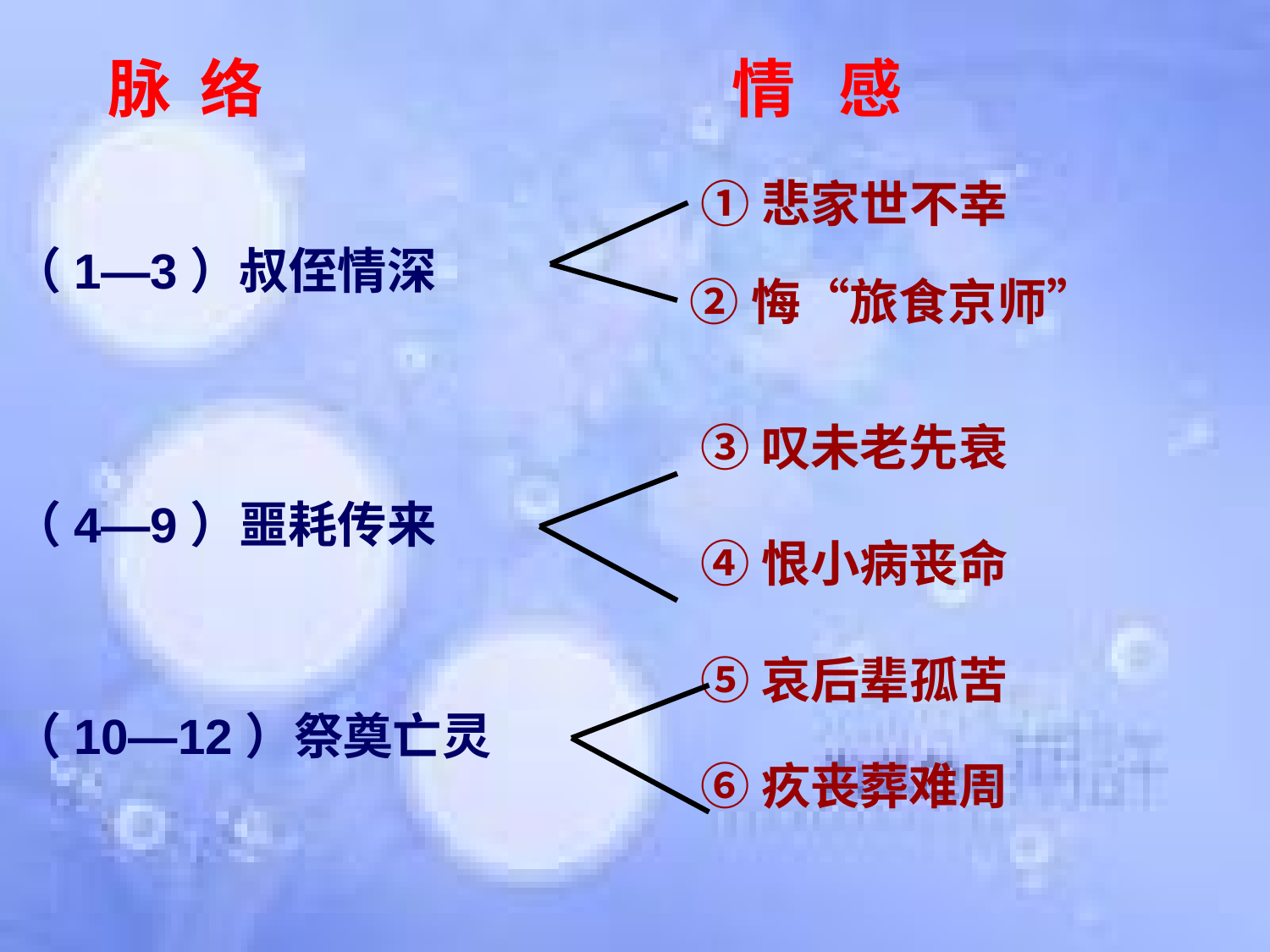

脉  络
情   感
①悲家世不幸
（1—3）叔侄情深
②悔“旅食京师”
③叹未老先衰
（4—9）噩耗传来
④恨小病丧命
⑤哀后辈孤苦
（10—12）祭奠亡灵
⑥疚丧葬难周